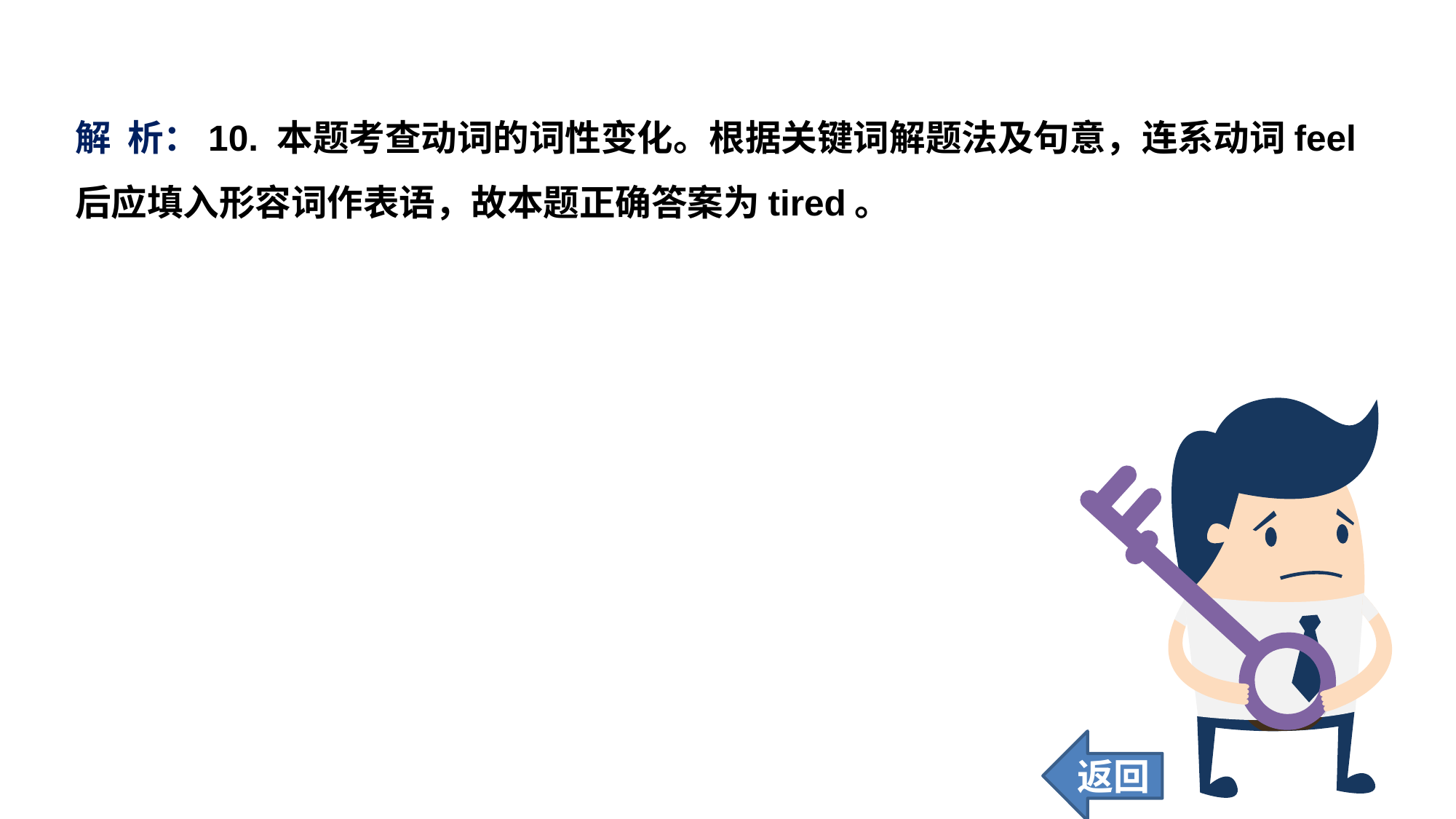

解  析：10. 本题考查动词的词性变化。根据关键词解题法及句意，连系动词feel后应填入形容词作表语，故本题正确答案为tired。

返回
146